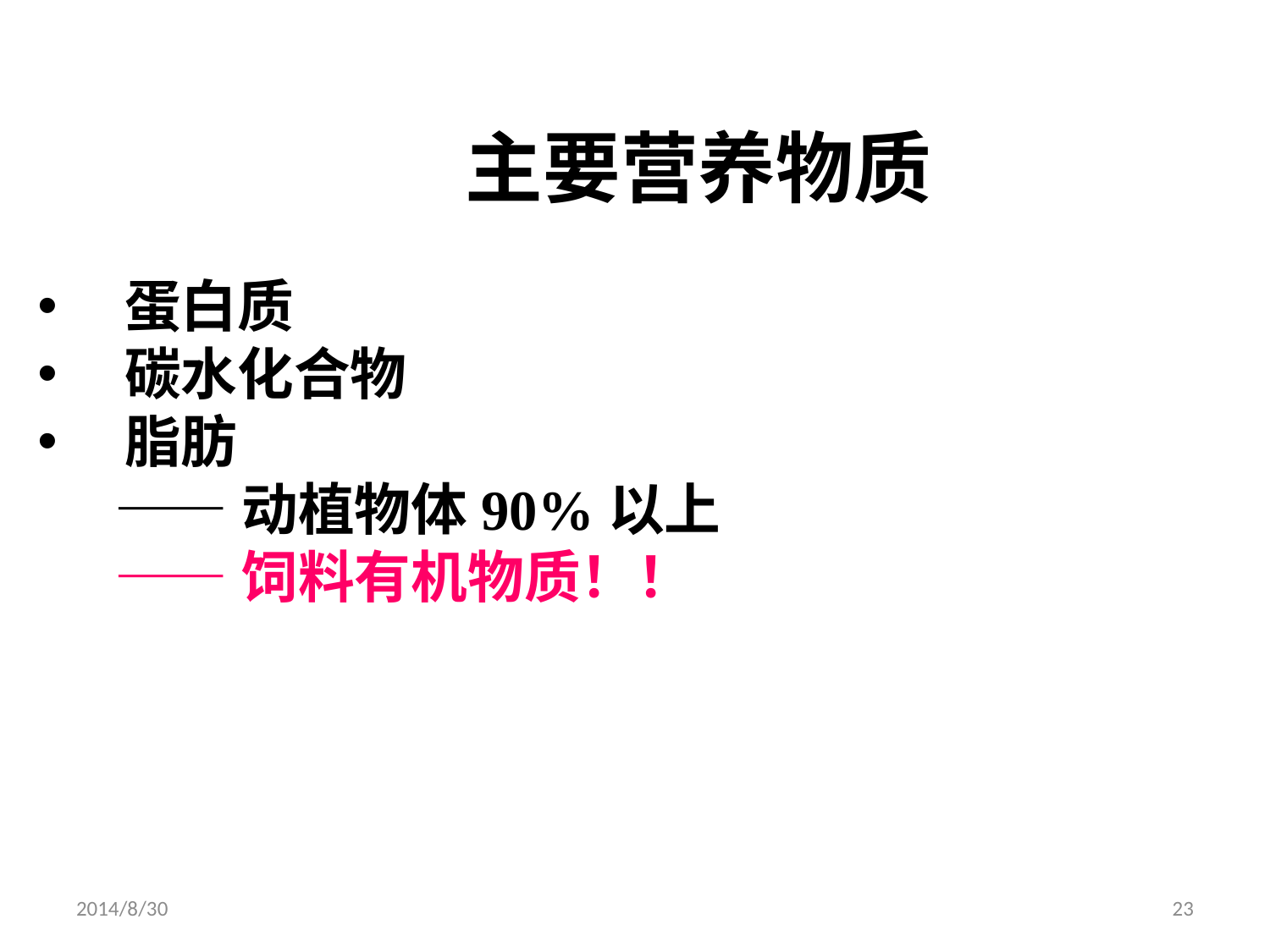

# 主要营养物质
  蛋白质
  碳水化合物
  脂肪
      ——动植物体90%以上
      ——饲料有机物质！！

2014/8/30
23